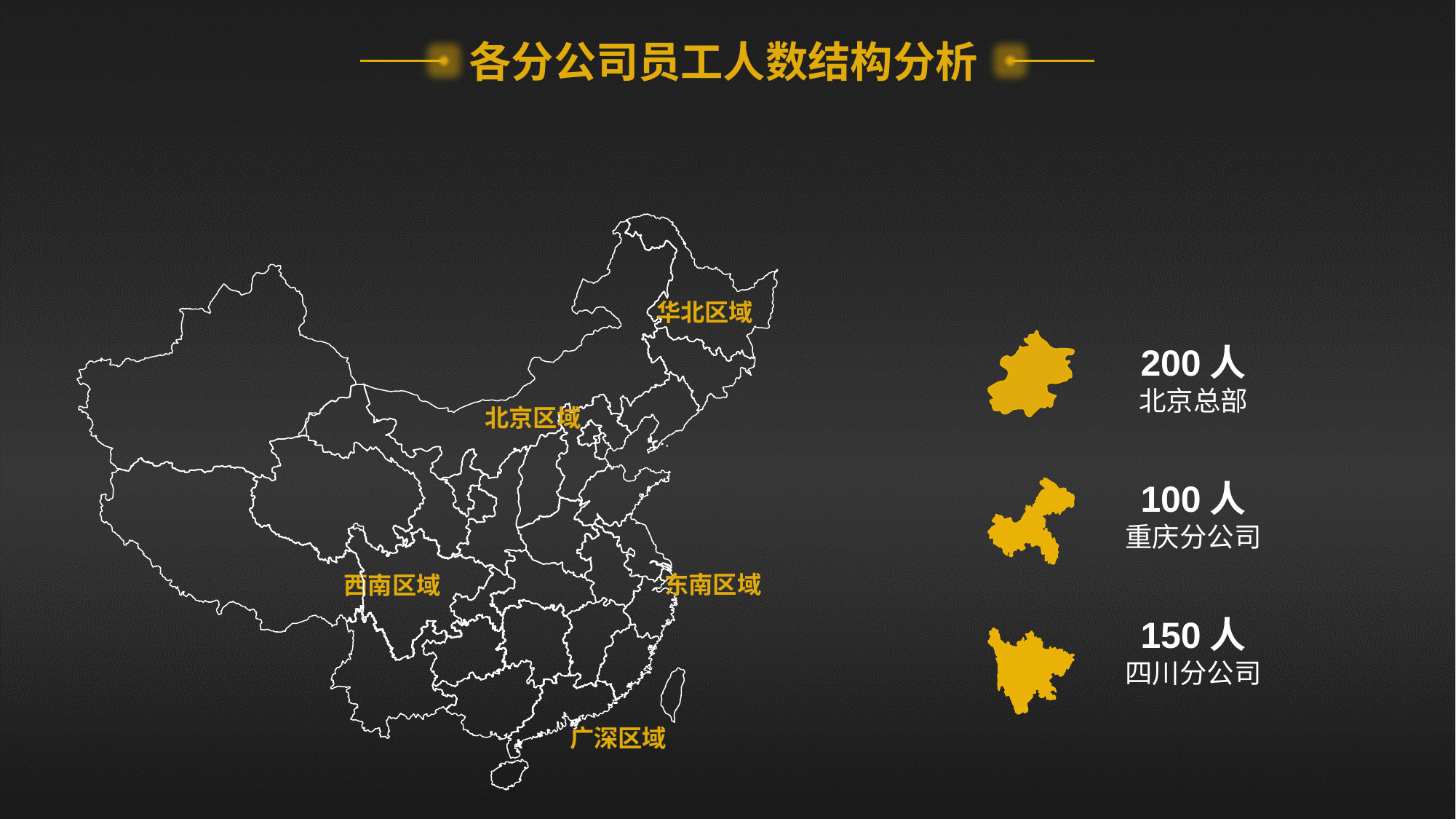

各分公司员工人数结构分析

华北区域

200人
北京总部

北京区域
100人
重庆分公司

东南区域
西南区域
150人
四川分公司

广深区域